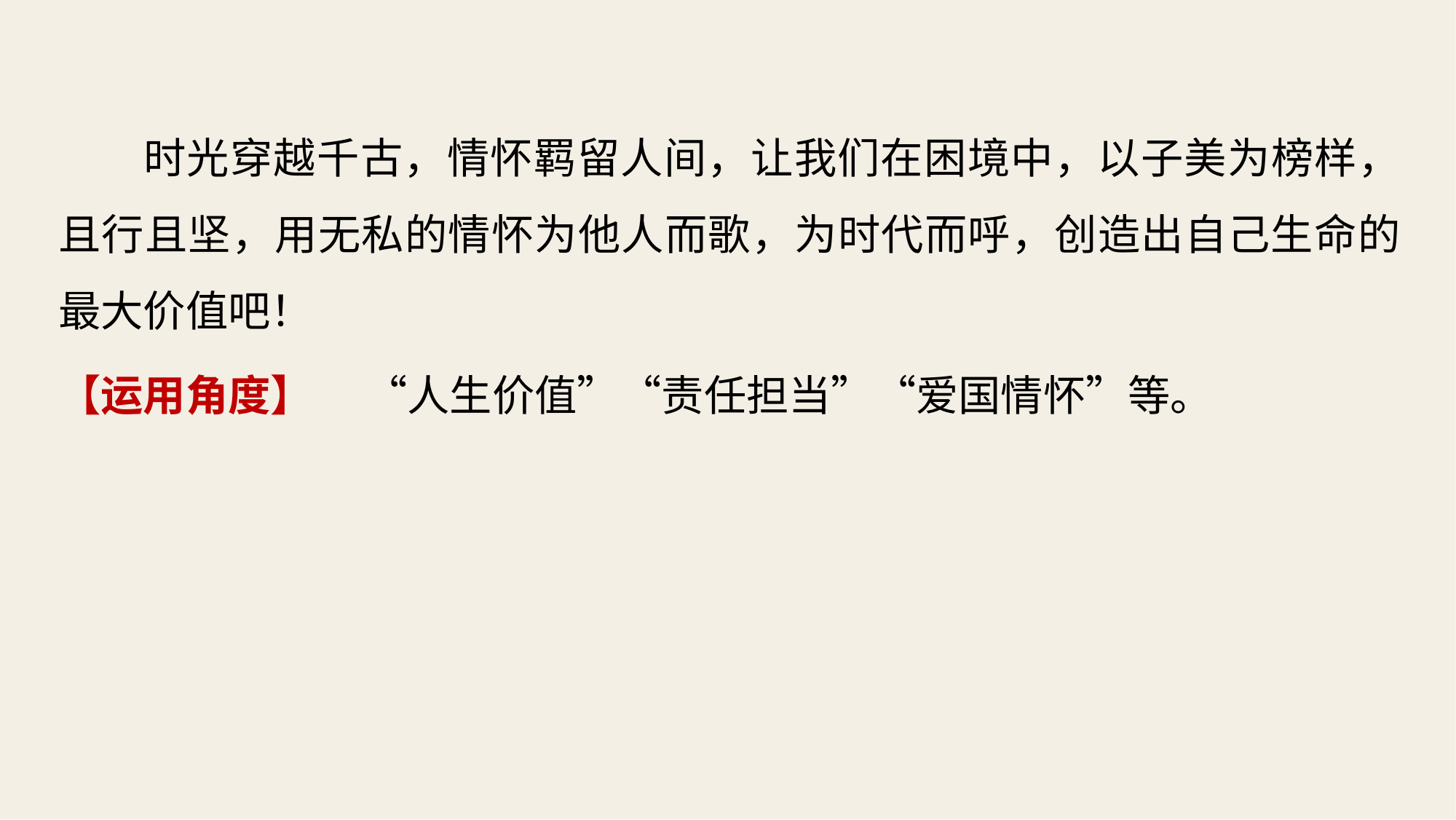

时光穿越千古，情怀羁留人间，让我们在困境中，以子美为榜样，且行且坚，用无私的情怀为他人而歌，为时代而呼，创造出自己生命的最大价值吧！
【运用角度】 　“人生价值”“责任担当”“爱国情怀”等。